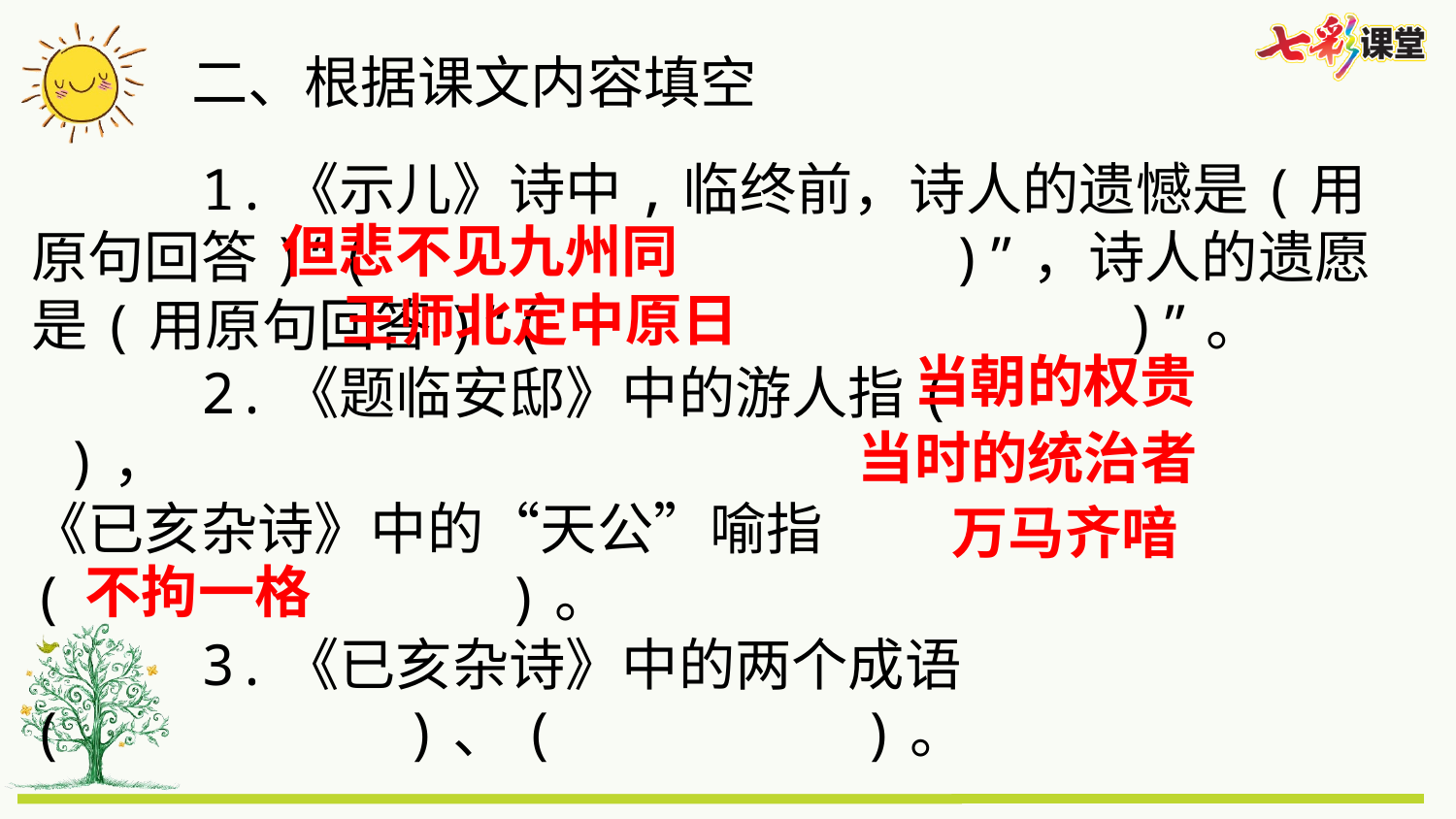

二、根据课文内容填空
     1.《示儿》诗中,临终前，诗人的遗憾是(用原句回答)“(                 )”，诗人的遗愿是(用原句回答)“(                 )”。
     2.《题临安邸》中的游人指(               )，
《已亥杂诗》中的“天公”喻指(             )。
     3.《已亥杂诗》中的两个成语(          )、(         )。
但悲不见九州同
王师北定中原日
当朝的权贵
当时的统治者
万马齐喑
不拘一格